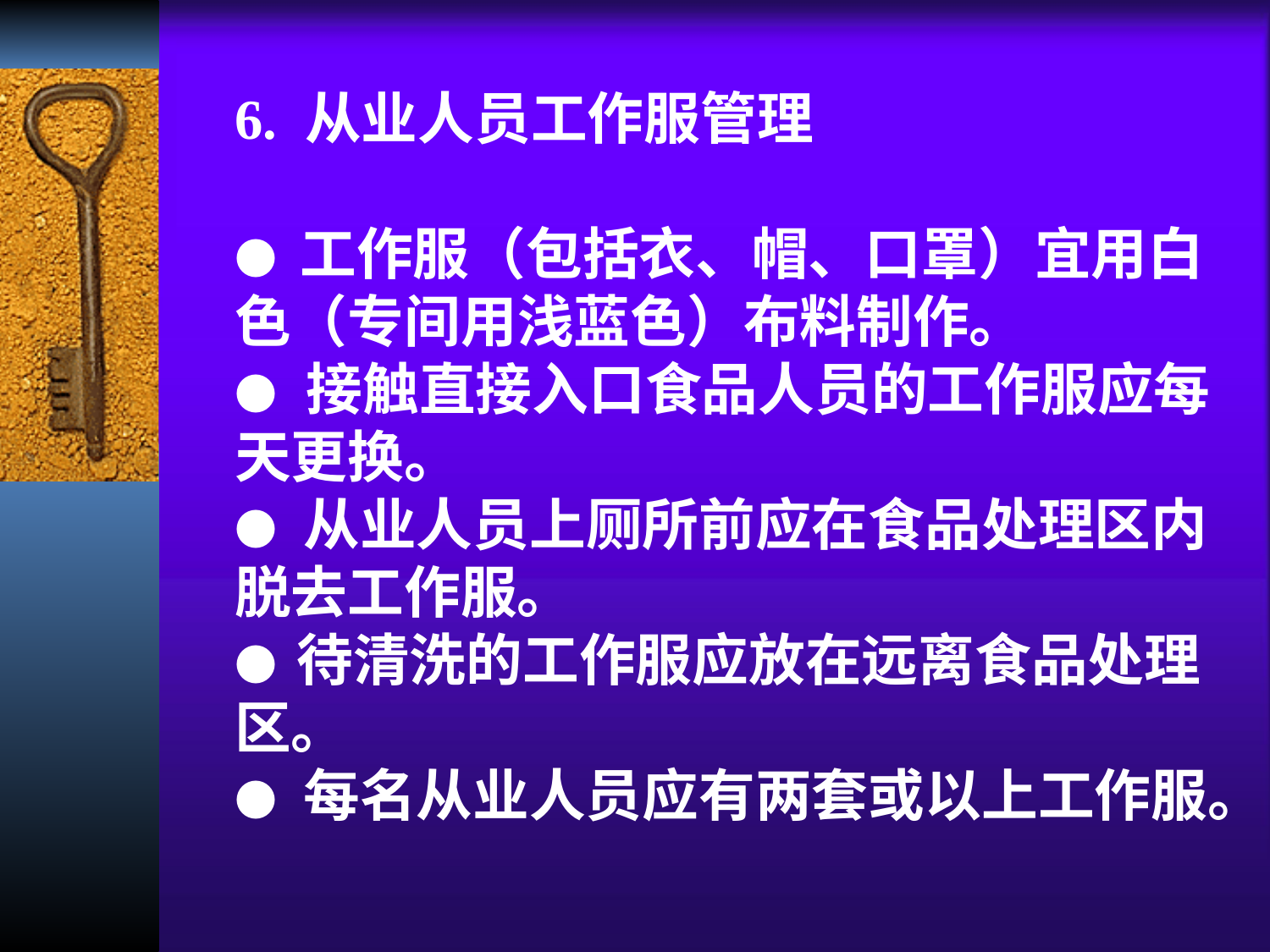

6. 从业人员工作服管理

● 工作服（包括衣、帽、口罩）宜用白色（专间用浅蓝色）布料制作。
●  接触直接入口食品人员的工作服应每天更换。
● 从业人员上厕所前应在食品处理区内脱去工作服。
● 待清洗的工作服应放在远离食品处理区。
● 每名从业人员应有两套或以上工作服。